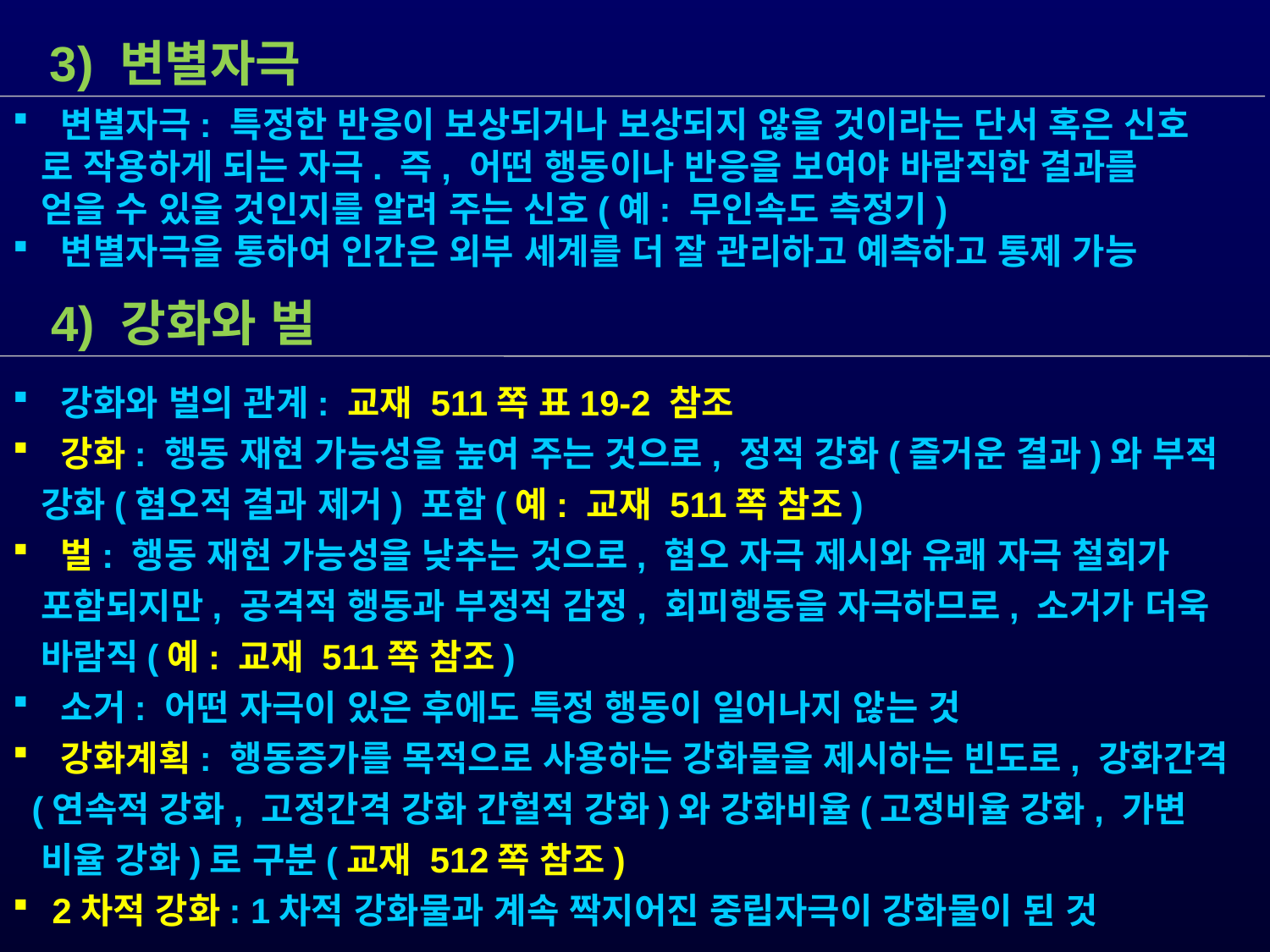

3) 변별자극
 변별자극: 특정한 반응이 보상되거나 보상되지 않을 것이라는 단서 혹은 신호
  로 작용하게 되는 자극. 즉, 어떤 행동이나 반응을 보여야 바람직한 결과를
  얻을 수 있을 것인지를 알려 주는 신호(예: 무인속도 측정기)
 변별자극을 통하여 인간은 외부 세계를 더 잘 관리하고 예측하고 통제 가능

  4) 강화와 벌

 강화와 벌의 관계: 교재 511쪽 표19-2 참조
 강화: 행동 재현 가능성을 높여 주는 것으로, 정적 강화(즐거운 결과)와 부적
  강화(혐오적 결과 제거) 포함(예: 교재 511쪽 참조)
 벌: 행동 재현 가능성을 낮추는 것으로, 혐오 자극 제시와 유쾌 자극 철회가
  포함되지만, 공격적 행동과 부정적 감정, 회피행동을 자극하므로, 소거가 더욱
  바람직(예: 교재 511쪽 참조)
 소거: 어떤 자극이 있은 후에도 특정 행동이 일어나지 않는 것
 강화계획: 행동증가를 목적으로 사용하는 강화물을 제시하는 빈도로, 강화간격
  (연속적 강화, 고정간격 강화 간헐적 강화)와 강화비율(고정비율 강화, 가변
  비율 강화)로 구분(교재 512쪽 참조)
 2차적 강화: 1차적 강화물과 계속 짝지어진 중립자극이 강화물이 된 것